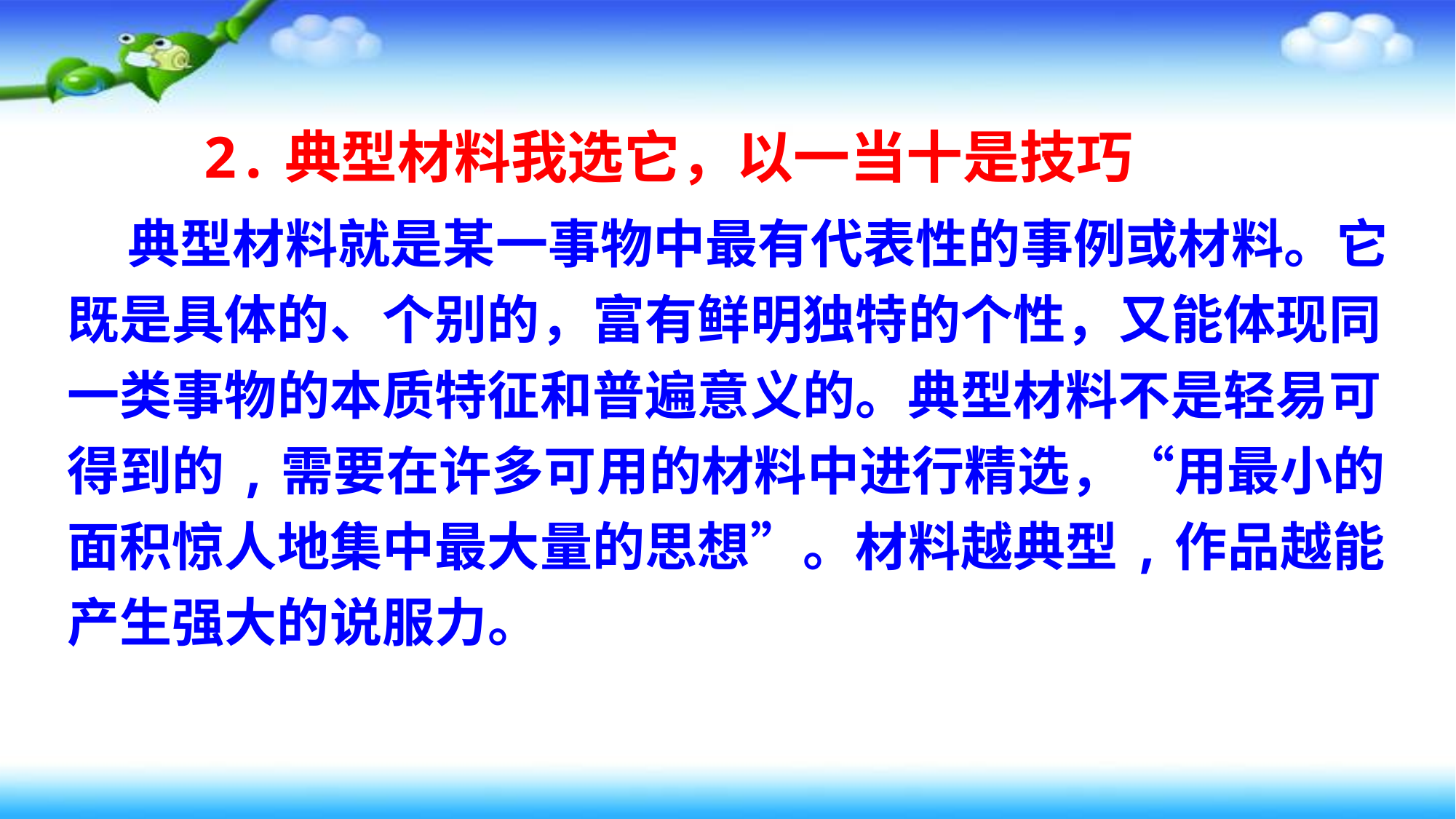

2.典型材料我选它，以一当十是技巧
    典型材料就是某一事物中最有代表性的事例或材料。它既是具体的、个别的，富有鲜明独特的个性，又能体现同一类事物的本质特征和普遍意义的。典型材料不是轻易可得到的,需要在许多可用的材料中进行精选，“用最小的面积惊人地集中最大量的思想”。材料越典型,作品越能产生强大的说服力。